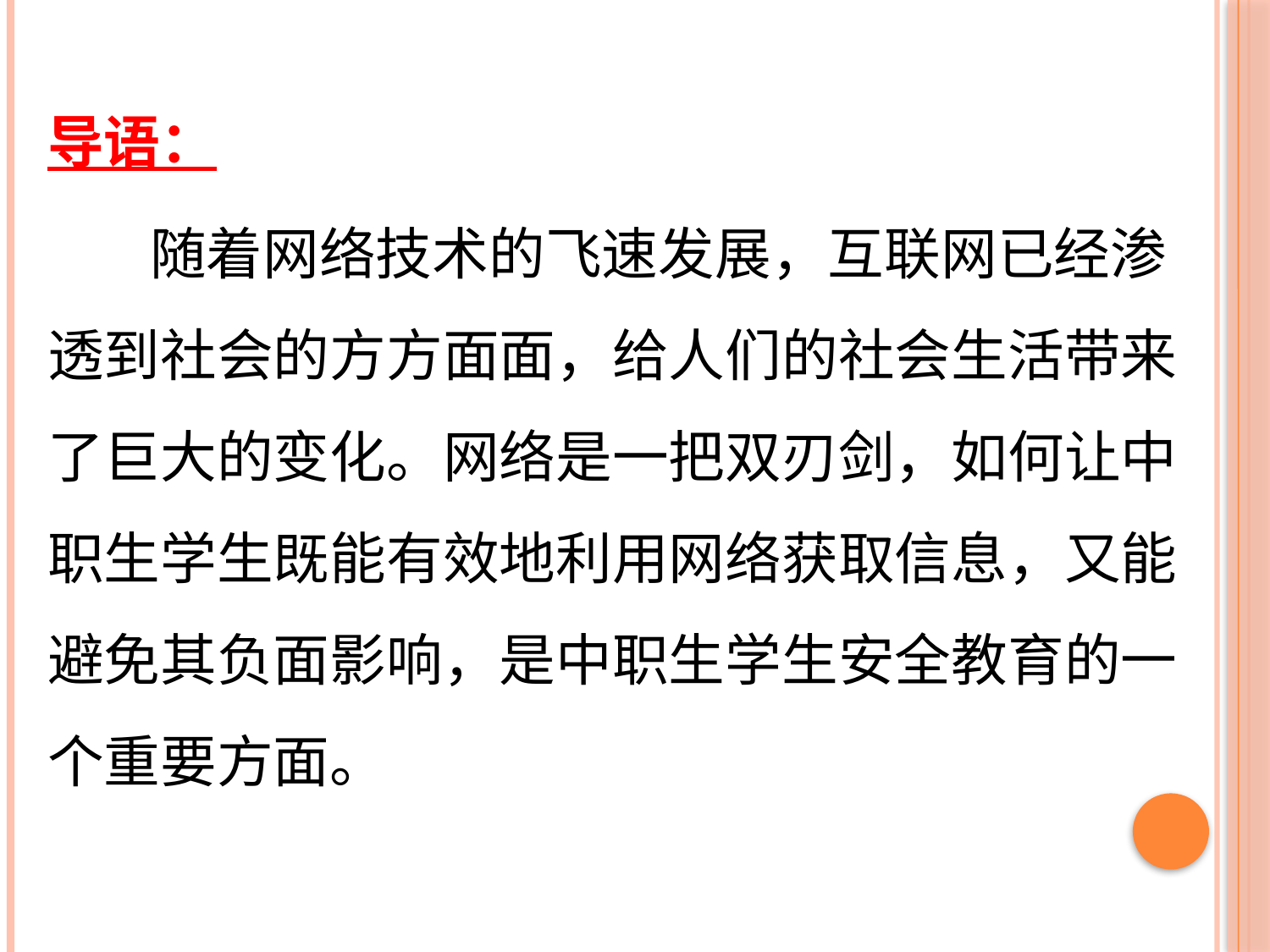

导语：
       随着网络技术的飞速发展，互联网已经渗透到社会的方方面面，给人们的社会生活带来了巨大的变化。网络是一把双刃剑，如何让中职生学生既能有效地利用网络获取信息，又能避免其负面影响，是中职生学生安全教育的一个重要方面。